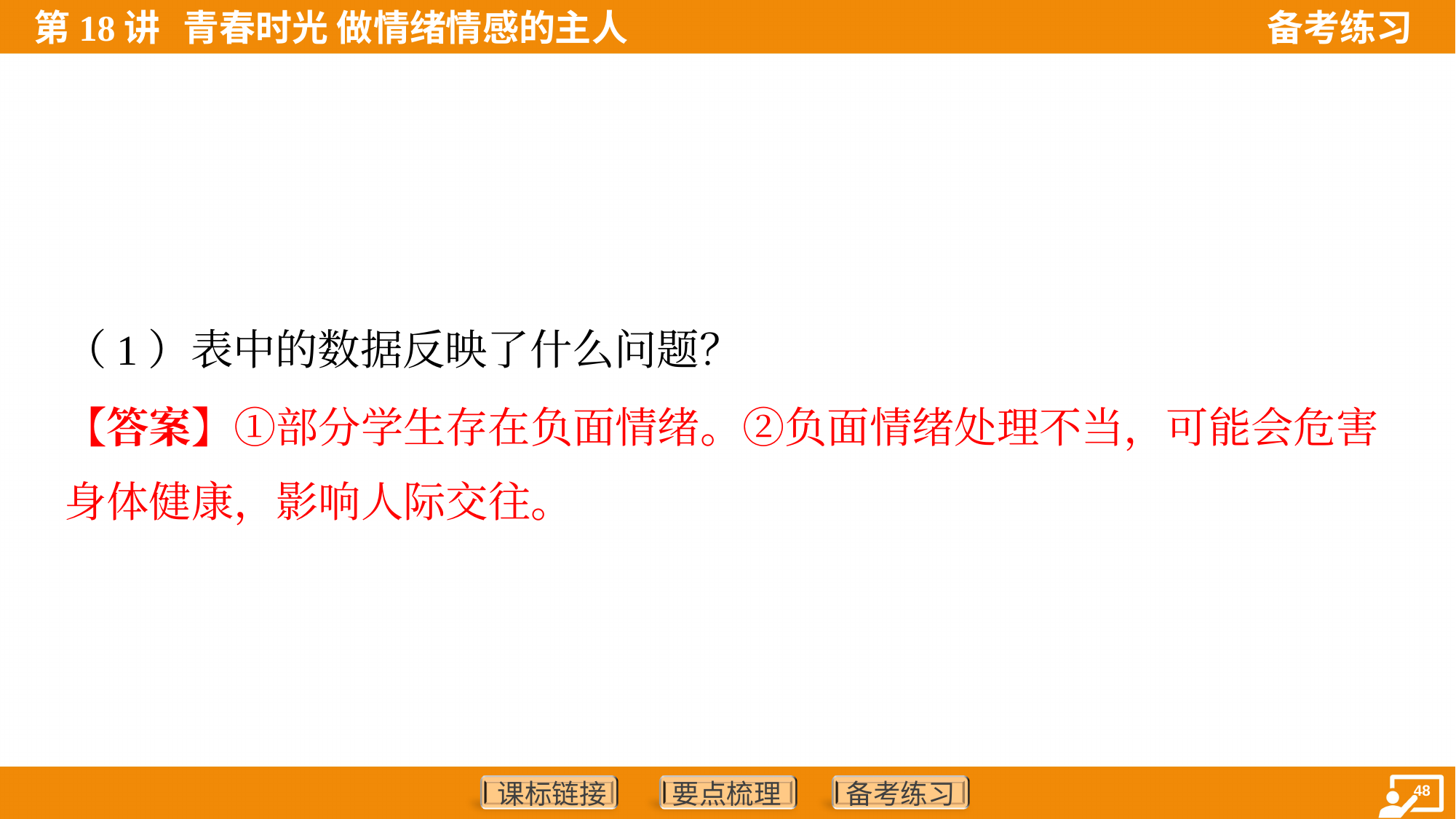

（1）表中的数据反映了什么问题？
【答案】①部分学生存在负面情绪。②负面情绪处理不当，可能会危害
身体健康，影响人际交往。